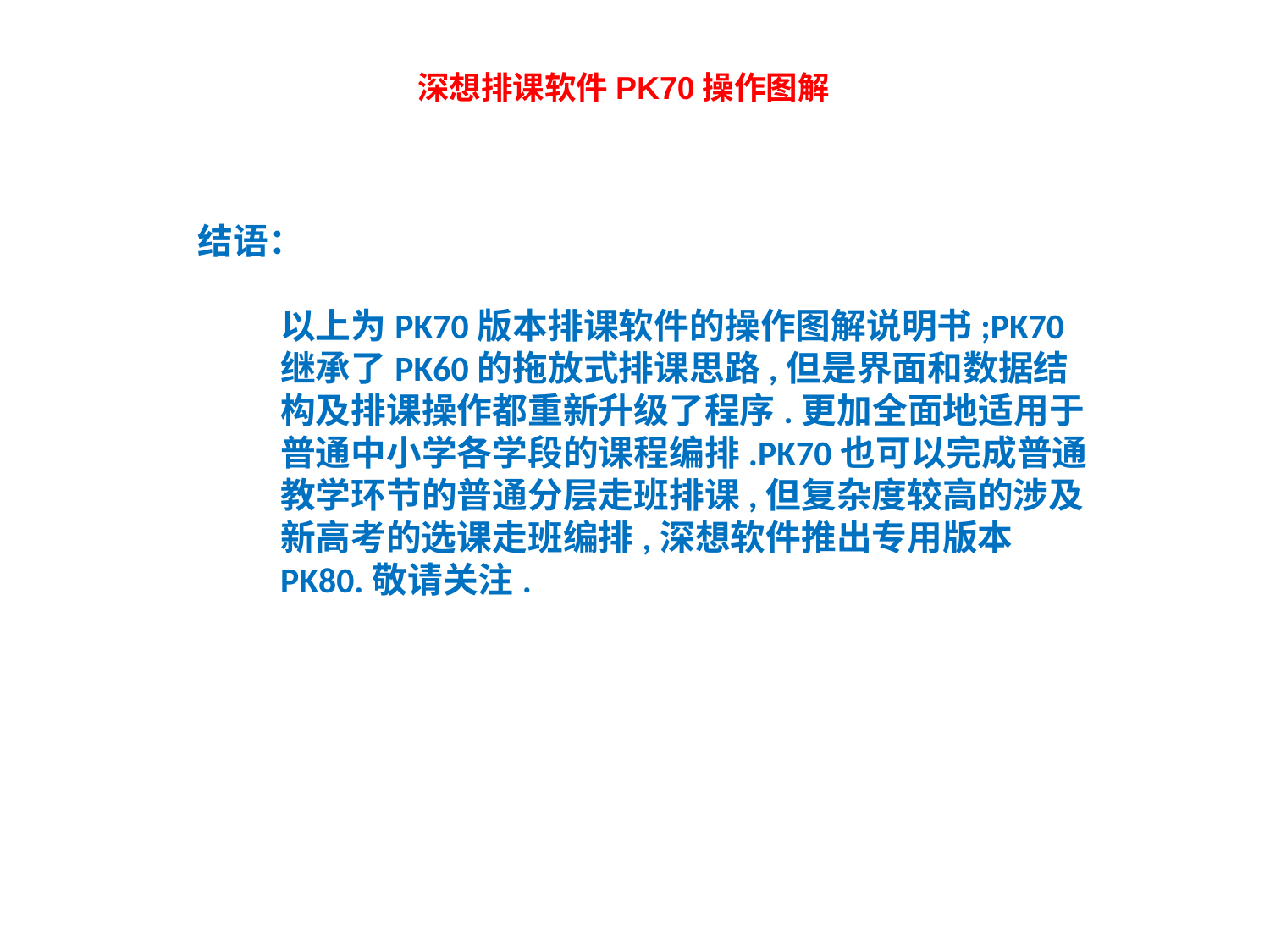

深想排课软件PK70操作图解
结语：
以上为PK70版本排课软件的操作图解说明书;PK70继承了PK60的拖放式排课思路,但是界面和数据结构及排课操作都重新升级了程序.更加全面地适用于普通中小学各学段的课程编排.PK70也可以完成普通教学环节的普通分层走班排课,但复杂度较高的涉及新高考的选课走班编排,深想软件推出专用版本PK80.敬请关注.